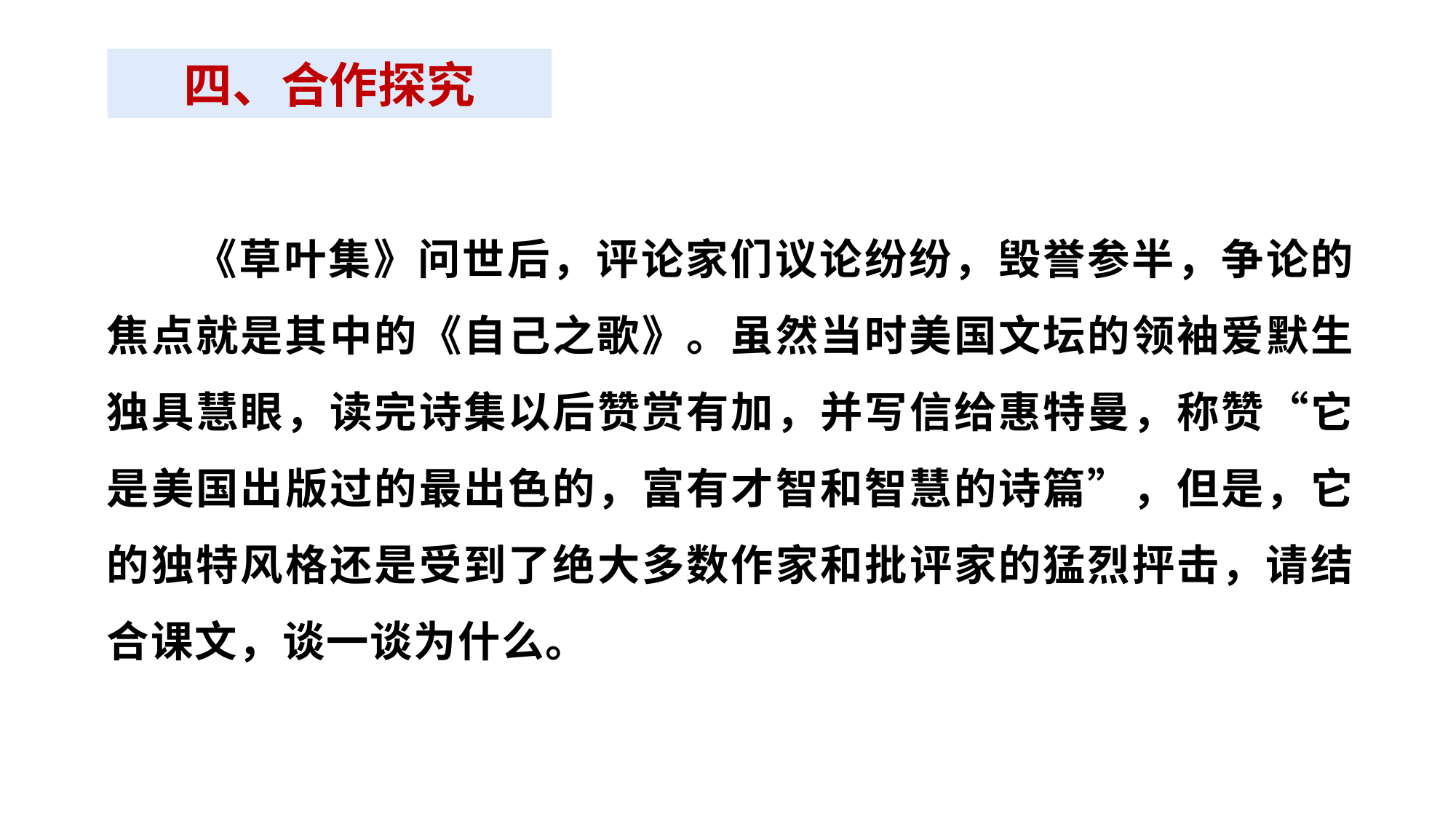

四、合作探究
《草叶集》问世后，评论家们议论纷纷，毁誉参半，争论的焦点就是其中的《自己之歌》。虽然当时美国文坛的领袖爱默生独具慧眼，读完诗集以后赞赏有加，并写信给惠特曼，称赞“它是美国出版过的最出色的，富有才智和智慧的诗篇”，但是，它的独特风格还是受到了绝大多数作家和批评家的猛烈抨击，请结合课文，谈一谈为什么。